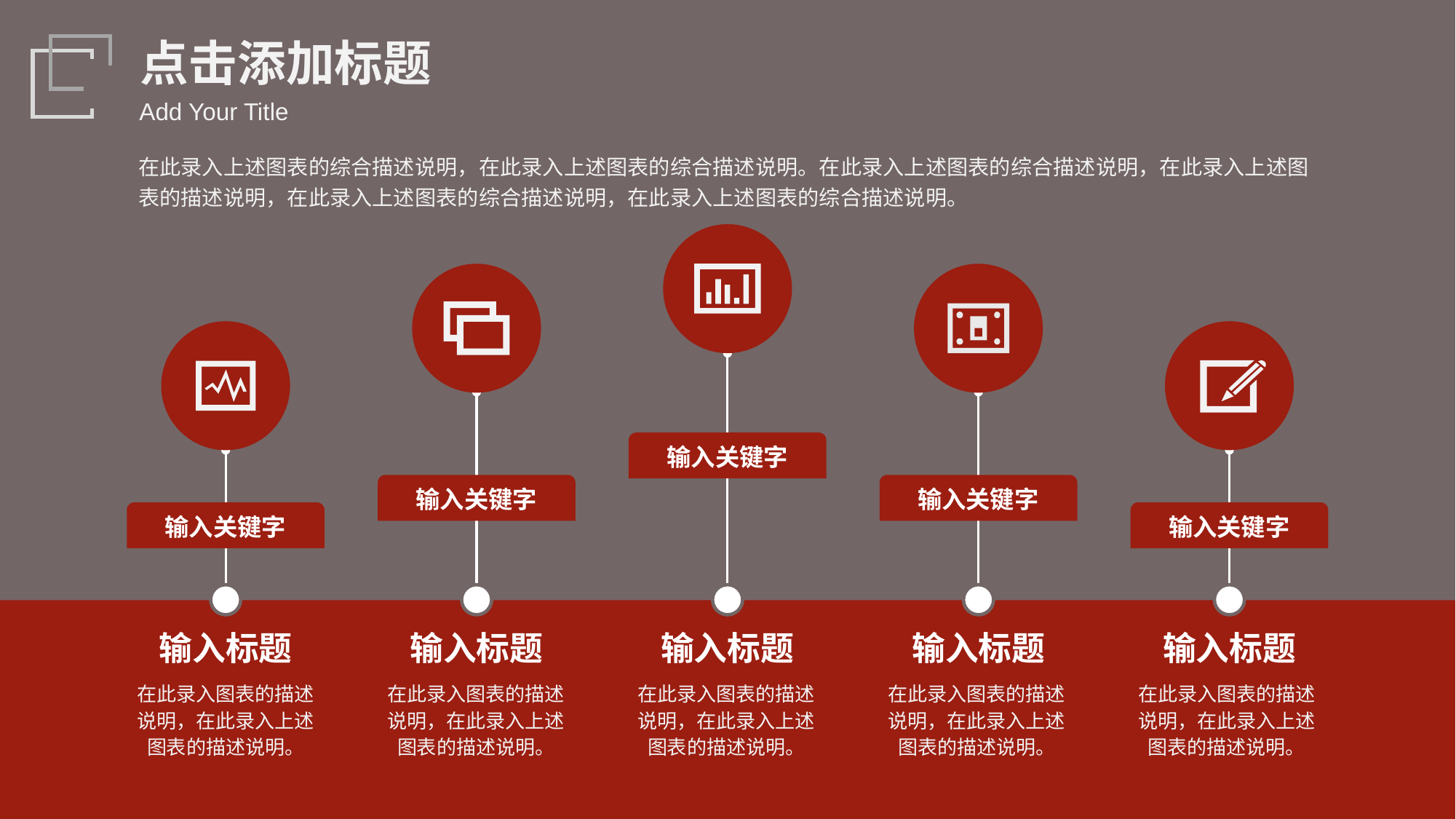

点击添加标题

Add Your Title
在此录入上述图表的综合描述说明，在此录入上述图表的综合描述说明。在此录入上述图表的综合描述说明，在此录入上述图表的描述说明，在此录入上述图表的综合描述说明，在此录入上述图表的综合描述说明。

输入关键字
输入关键字
输入关键字
输入关键字
输入关键字

输入标题
输入标题
输入标题
输入标题
输入标题
在此录入图表的描述说明，在此录入上述图表的描述说明。
在此录入图表的描述说明，在此录入上述图表的描述说明。
在此录入图表的描述说明，在此录入上述图表的描述说明。
在此录入图表的描述说明，在此录入上述图表的描述说明。
在此录入图表的描述说明，在此录入上述图表的描述说明。